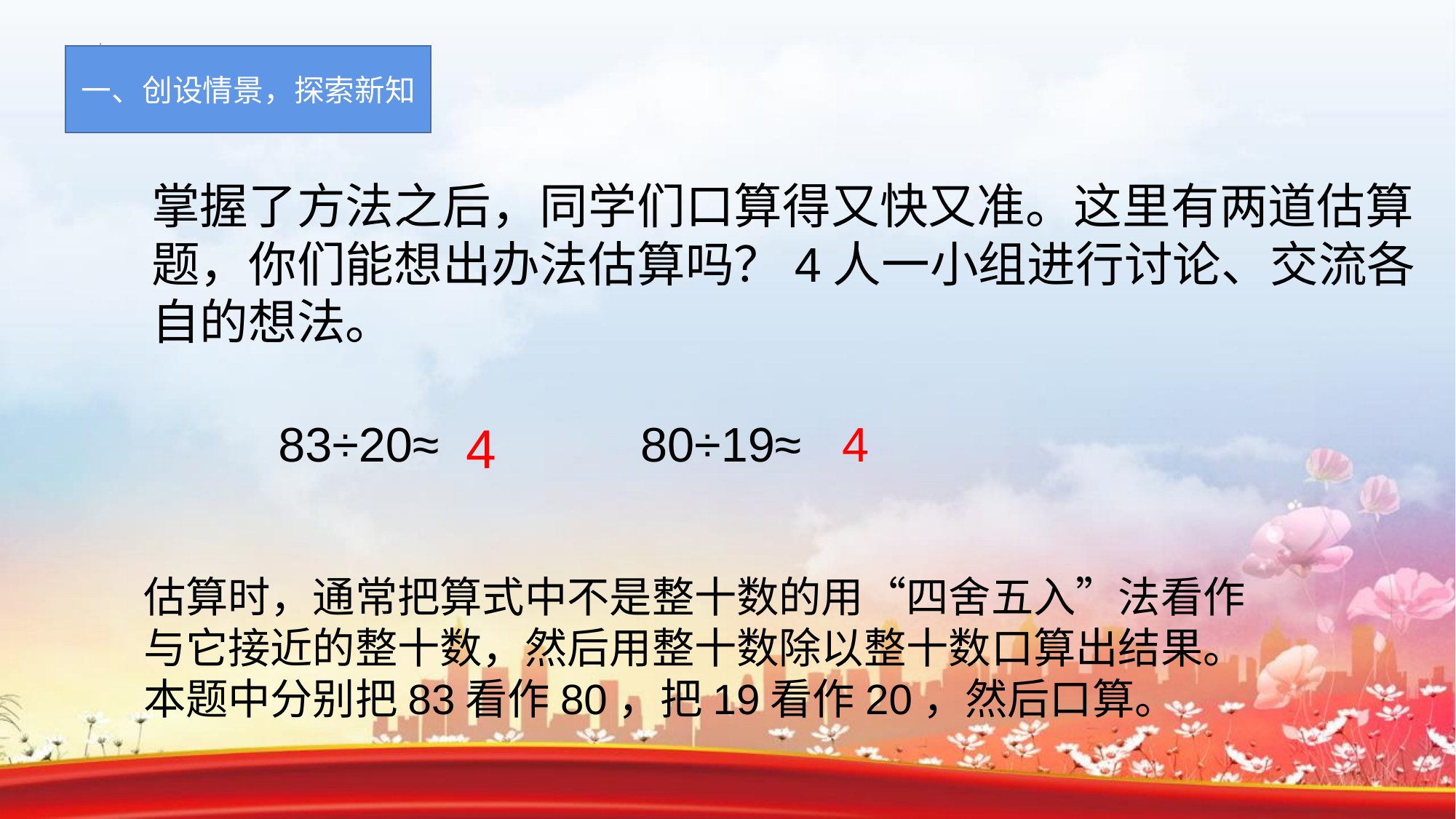

一、创设情景，探索新知
掌握了方法之后，同学们口算得又快又准。这里有两道估算题，你们能想出办法估算吗？4人一小组进行讨论、交流各自的想法。
4
83÷20≈               80÷19≈
4
估算时，通常把算式中不是整十数的用“四舍五入”法看作与它接近的整十数，然后用整十数除以整十数口算出结果。本题中分别把83看作80，把19看作20，然后口算。